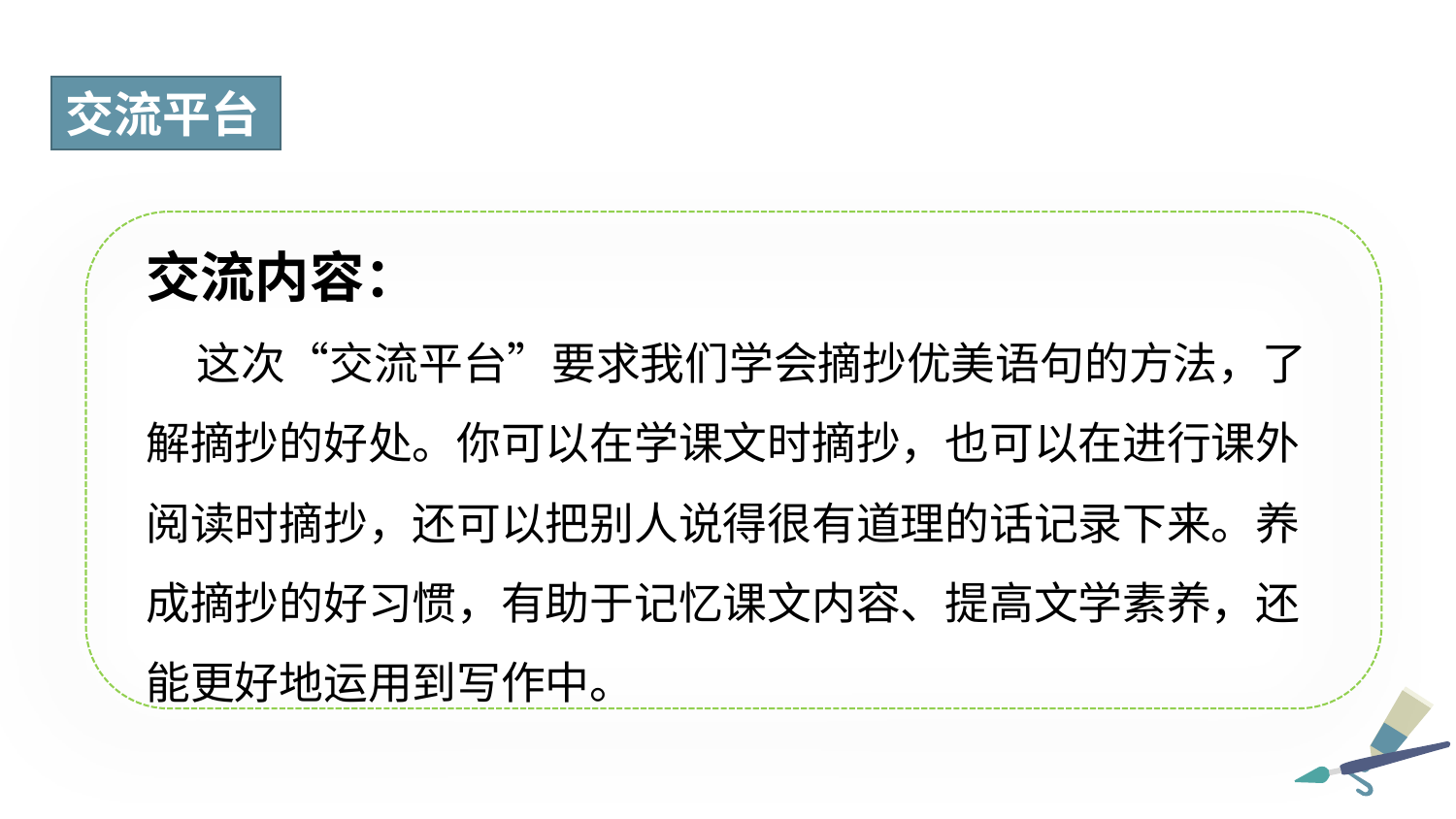

交流平台
交流内容：
    这次“交流平台”要求我们学会摘抄优美语句的方法，了解摘抄的好处。你可以在学课文时摘抄，也可以在进行课外阅读时摘抄，还可以把别人说得很有道理的话记录下来。养成摘抄的好习惯，有助于记忆课文内容、提高文学素养，还能更好地运用到写作中。